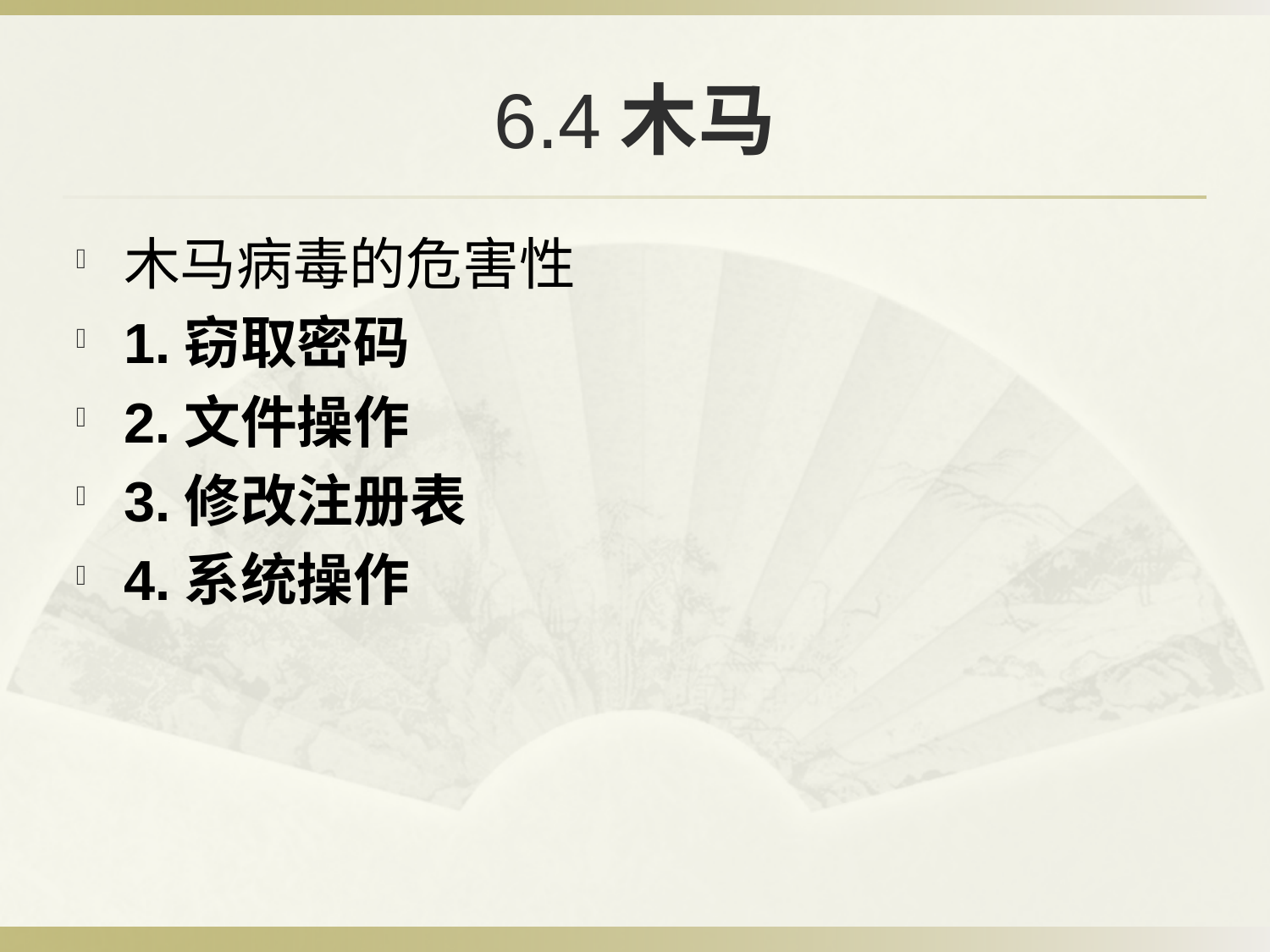

# 6.4木马
木马病毒的危害性
1.窃取密码
2.文件操作
3.修改注册表
4.系统操作